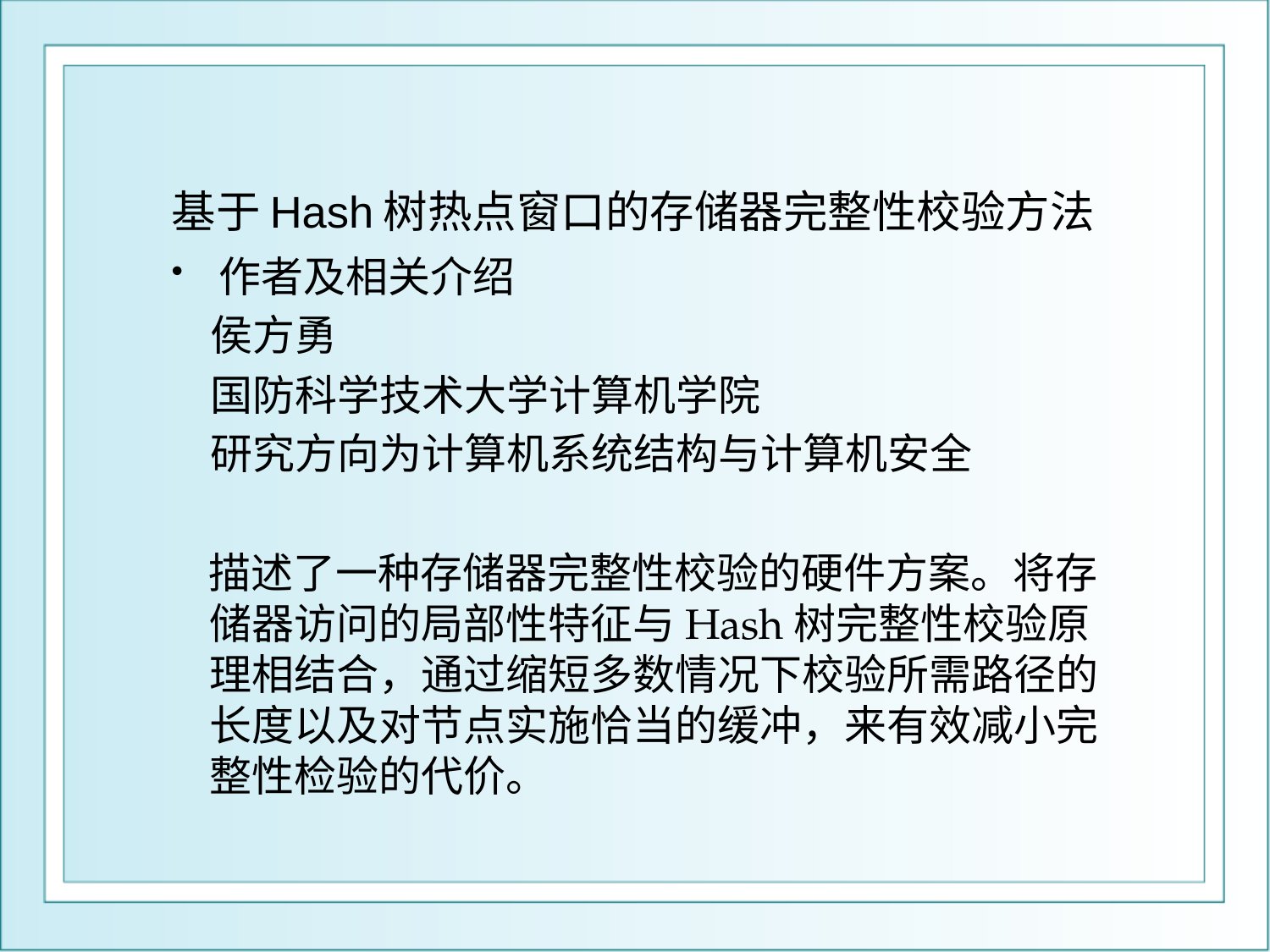

# 基于Hash树热点窗口的存储器完整性校验方法
作者及相关介绍
   侯方勇
   国防科学技术大学计算机学院
   研究方向为计算机系统结构与计算机安全

描述了一种存储器完整性校验的硬件方案。将存储器访问的局部性特征与Hash树完整性校验原理相结合，通过缩短多数情况下校验所需路径的长度以及对节点实施恰当的缓冲，来有效减小完整性检验的代价。